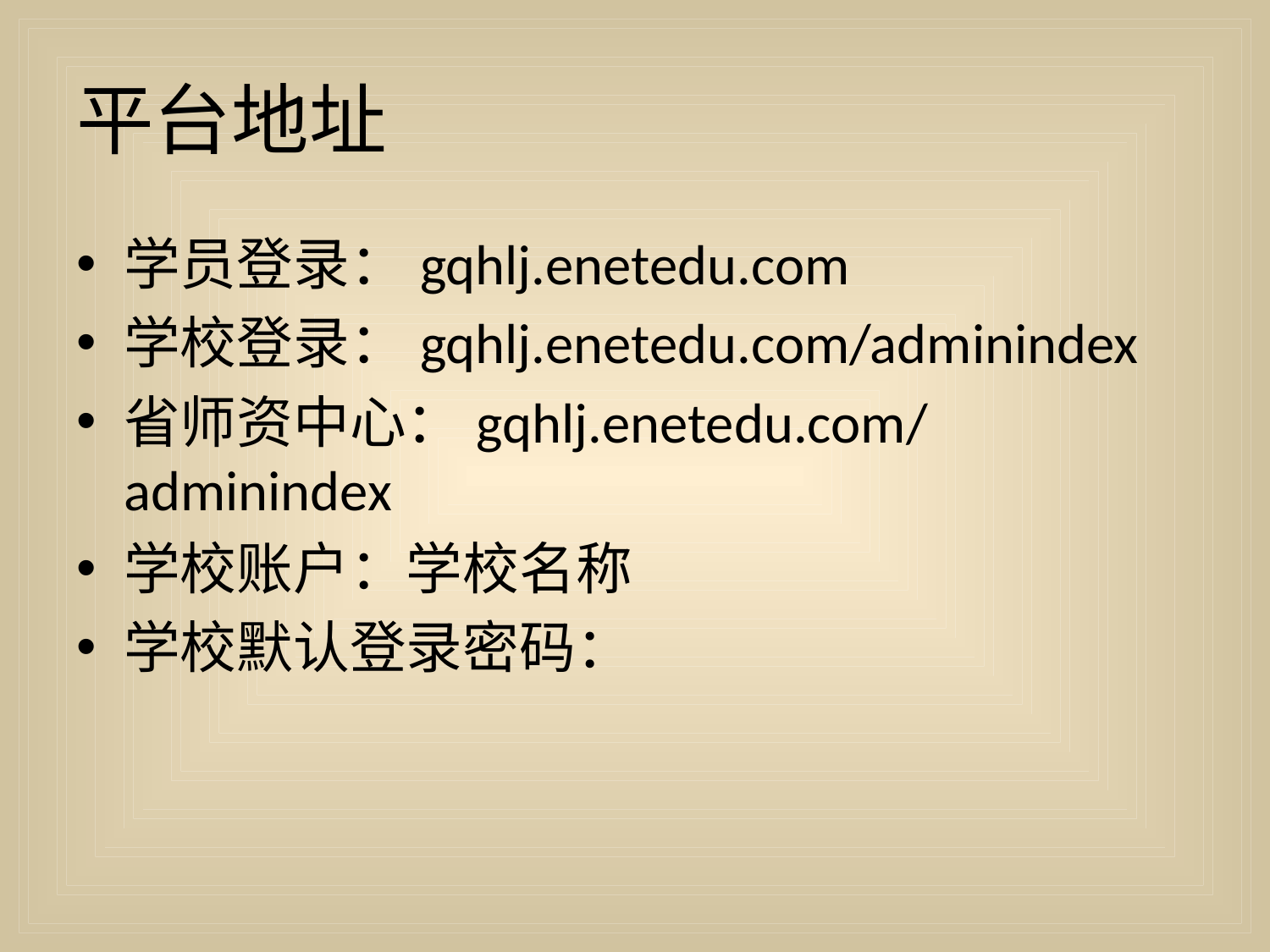

# 平台地址
学员登录：gqhlj.enetedu.com
学校登录：gqhlj.enetedu.com/adminindex
省师资中心：gqhlj.enetedu.com/adminindex
学校账户：学校名称
学校默认登录密码：